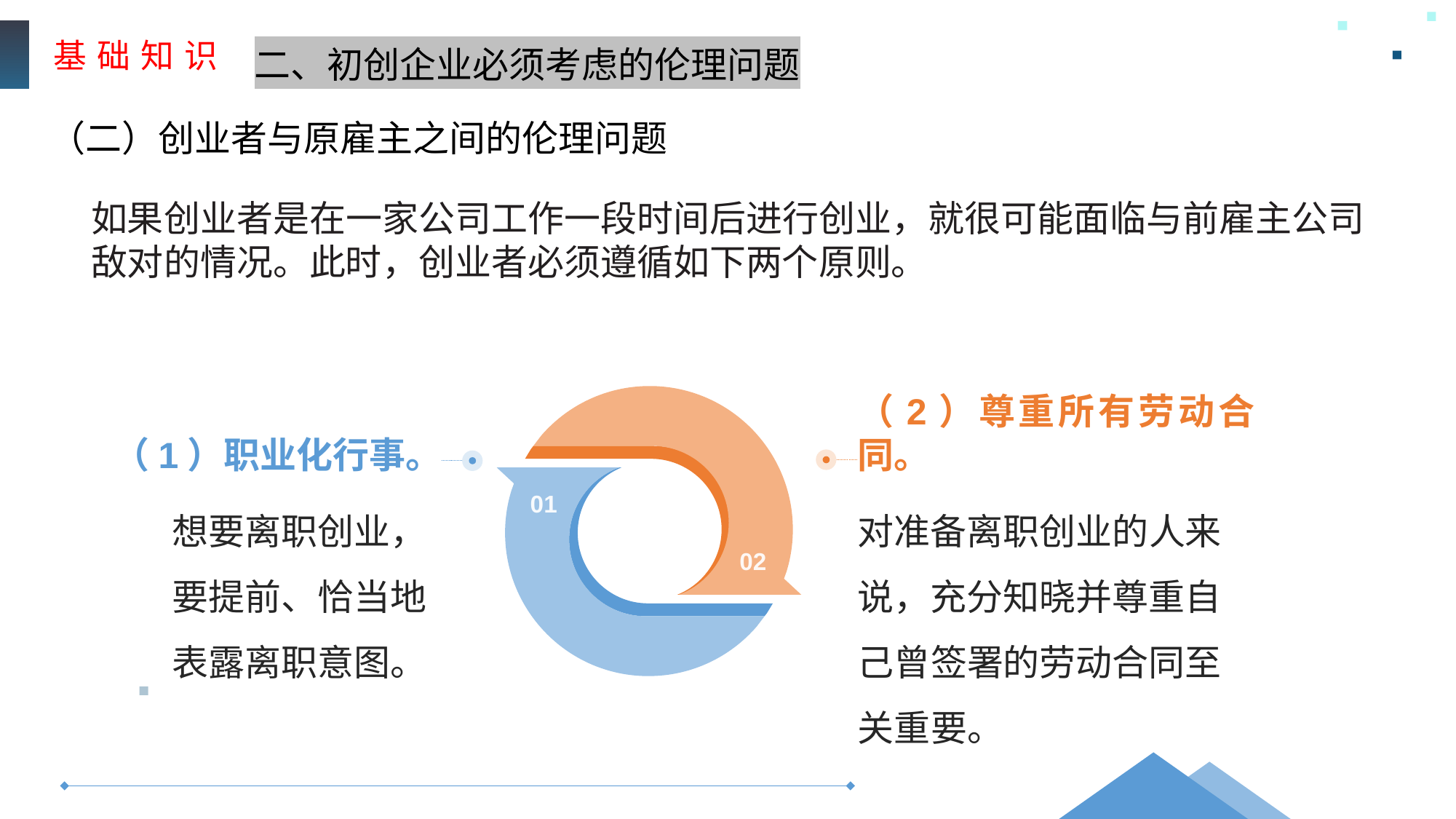

基 础 知 识

二、初创企业必须考虑的伦理问题
（二）创业者与原雇主之间的伦理问题
如果创业者是在一家公司工作一段时间后进行创业，就很可能面临与前雇主公司敌对的情况。此时，创业者必须遵循如下两个原则。

（1）职业化行事。
（2）尊重所有劳动合同。

01
想要离职创业，要提前、恰当地表露离职意图。
对准备离职创业的人来说，充分知晓并尊重自己曾签署的劳动合同至关重要。
02